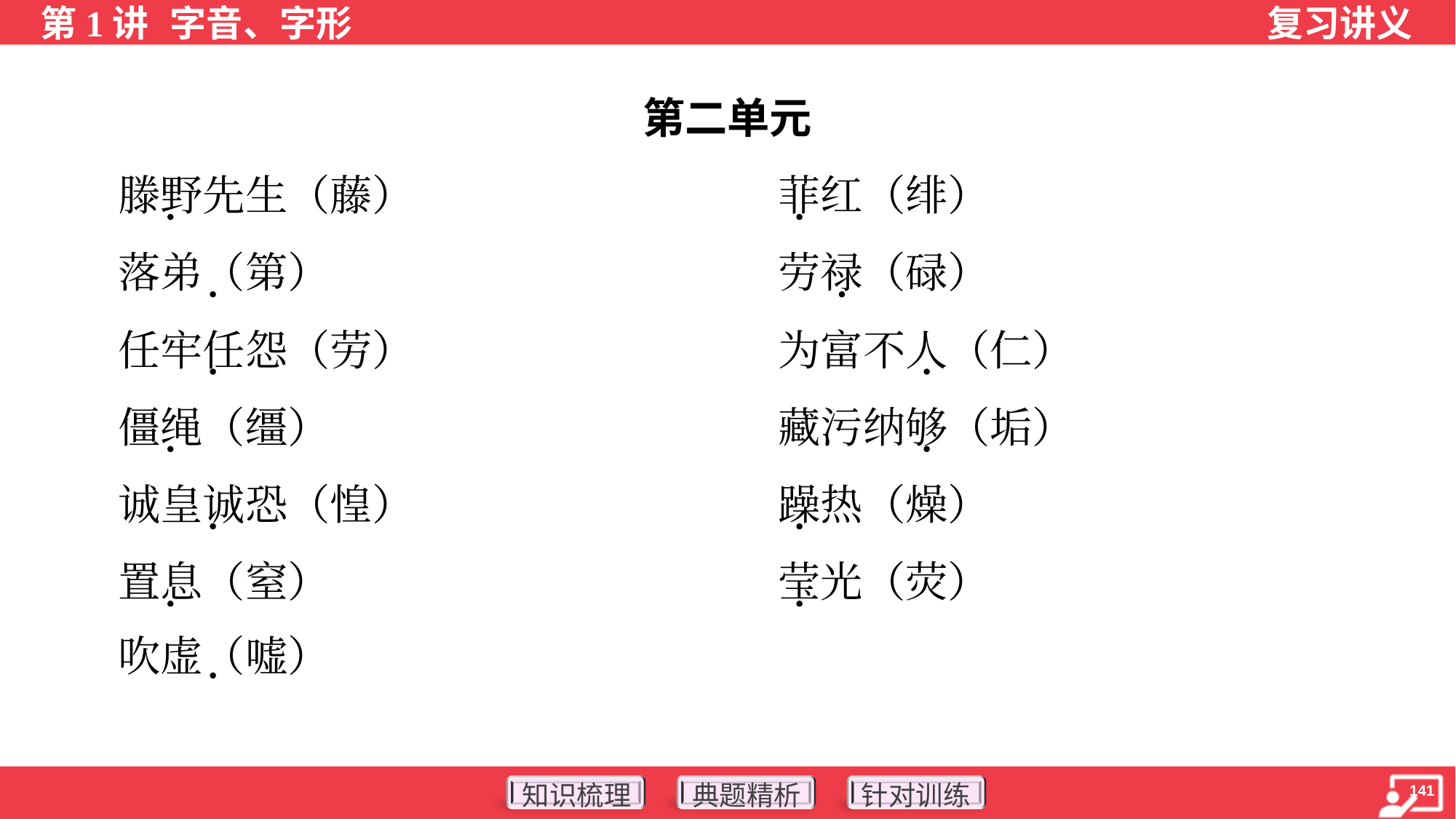

第二单元
    滕野先生（藤）	菲红（绯）
    落弟（第）	劳禄（碌）
    任牢任怨（劳）	为富不人（仁）
    僵绳（缰）	藏污纳够（垢）
    诚皇诚恐（惶）	躁热（燥）
    置息（窒）	莹光（荧）
    吹虚（嘘）